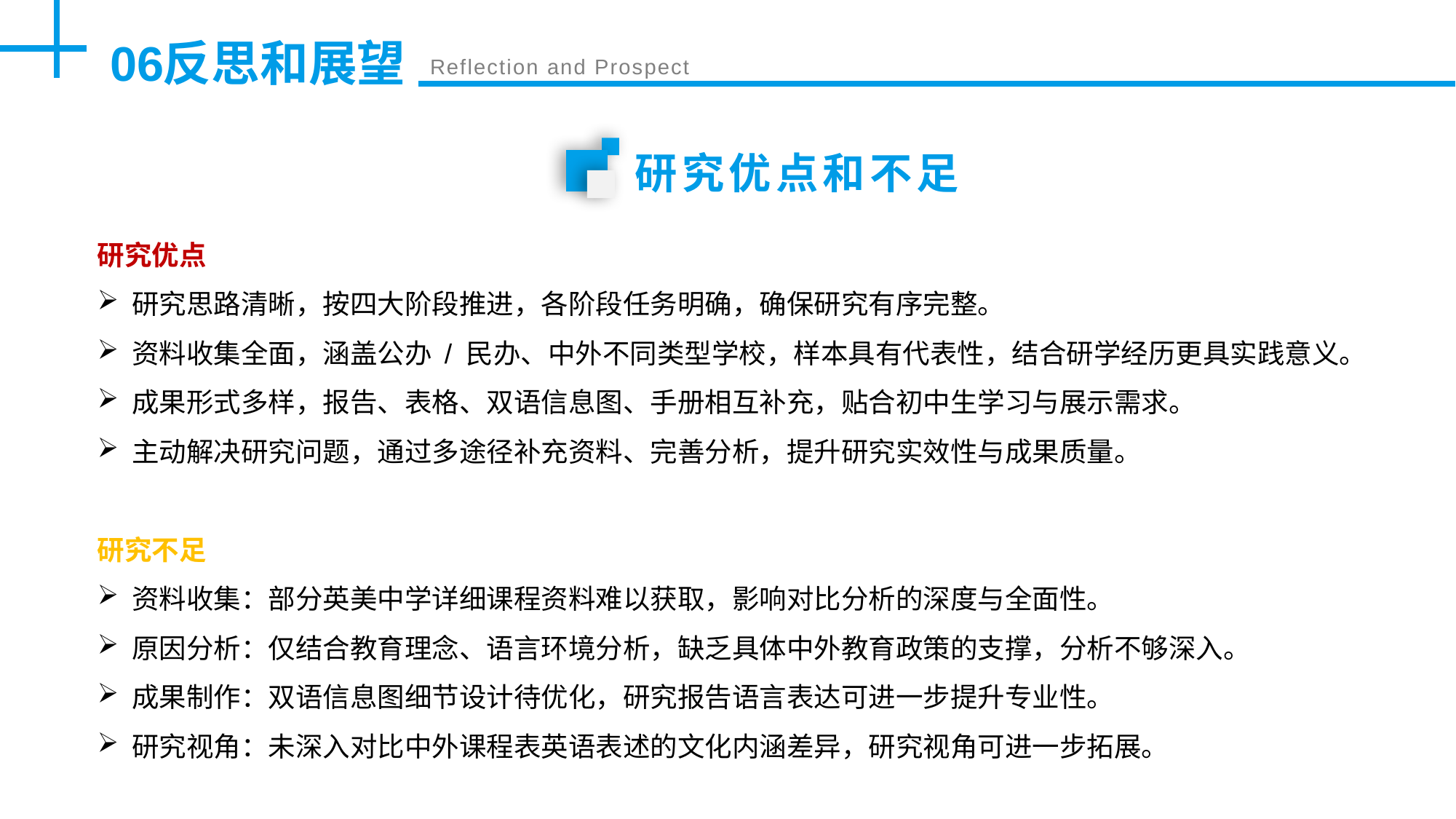

06
反思和展望
Reflection and Prospect
研究优点和不足

研究优点
研究思路清晰，按四大阶段推进，各阶段任务明确，确保研究有序完整。
资料收集全面，涵盖公办 / 民办、中外不同类型学校，样本具有代表性，结合研学经历更具实践意义。
成果形式多样，报告、表格、双语信息图、手册相互补充，贴合初中生学习与展示需求。
主动解决研究问题，通过多途径补充资料、完善分析，提升研究实效性与成果质量。

研究不足
资料收集：部分英美中学详细课程资料难以获取，影响对比分析的深度与全面性。
原因分析：仅结合教育理念、语言环境分析，缺乏具体中外教育政策的支撑，分析不够深入。
成果制作：双语信息图细节设计待优化，研究报告语言表达可进一步提升专业性。
研究视角：未深入对比中外课程表英语表述的文化内涵差异，研究视角可进一步拓展。